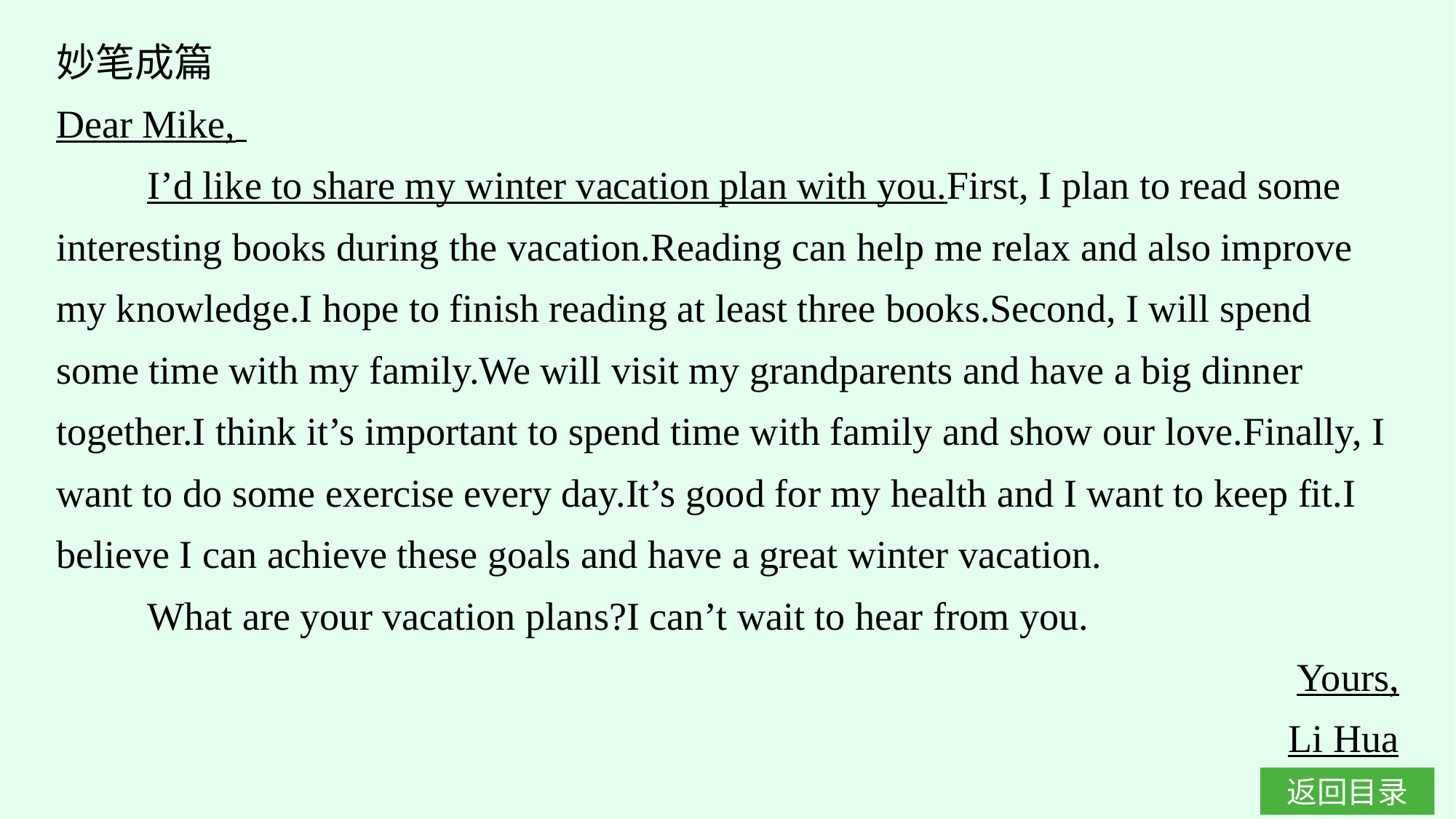

妙笔成篇
Dear Mike,
I’d like to share my winter vacation plan with you.First, I plan to read some interesting books during the vacation.Reading can help me relax and also improve my knowledge.I hope to finish reading at least three books.Second, I will spend some time with my family.We will visit my grandparents and have a big dinner together.I think it’s important to spend time with family and show our love.Finally, I want to do some exercise every day.It’s good for my health and I want to keep fit.I believe I can achieve these goals and have a great winter vacation.
What are your vacation plans?I can’t wait to hear from you.
Yours,
Li Hua